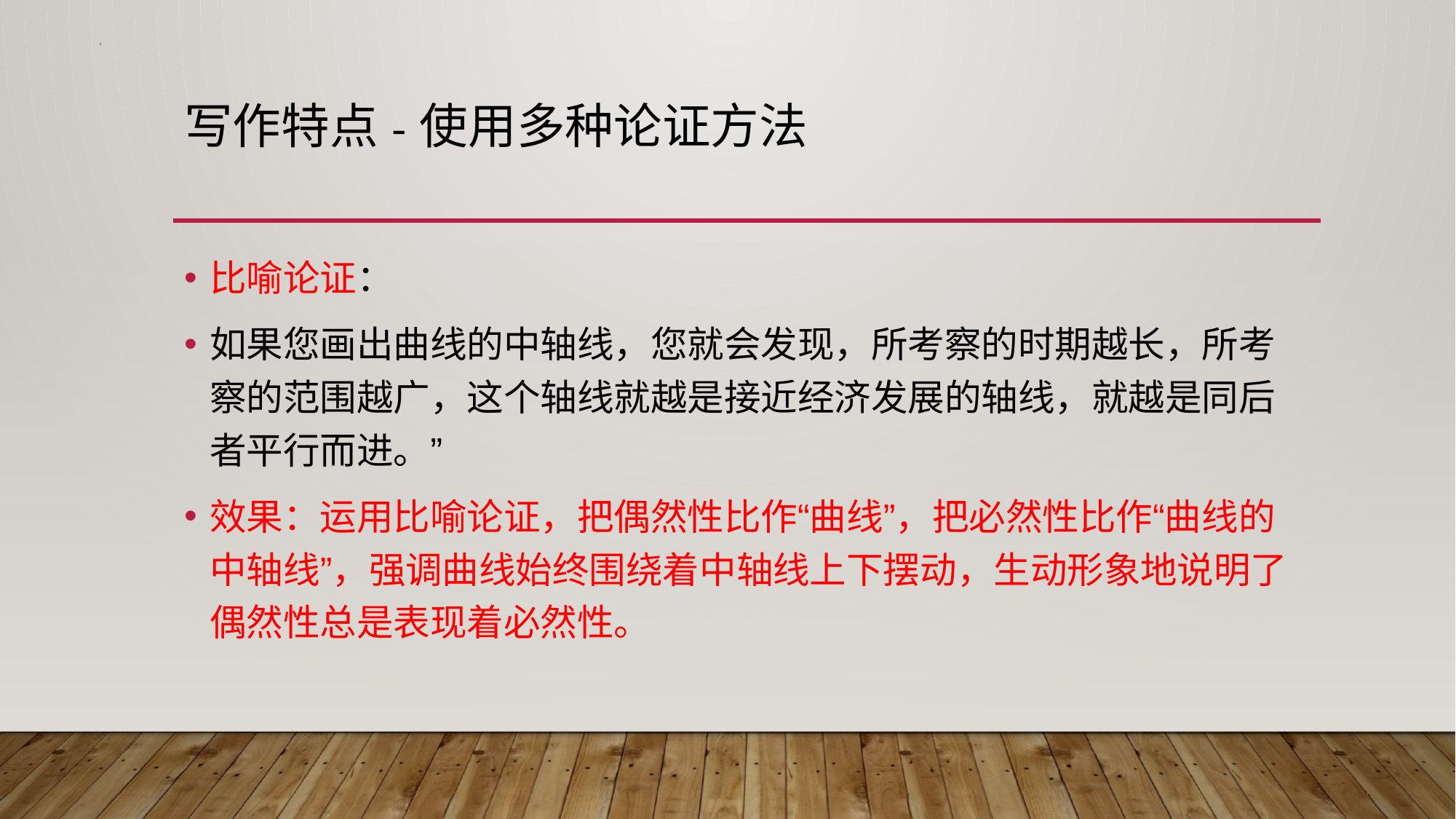

# 写作特点-使用多种论证方法
比喻论证：
如果您画出曲线的中轴线，您就会发现，所考察的时期越长，所考察的范围越广，这个轴线就越是接近经济发展的轴线，就越是同后者平行而进。”
效果：运用比喻论证，把偶然性比作“曲线”，把必然性比作“曲线的中轴线”，强调曲线始终围绕着中轴线上下摆动，生动形象地说明了偶然性总是表现着必然性。